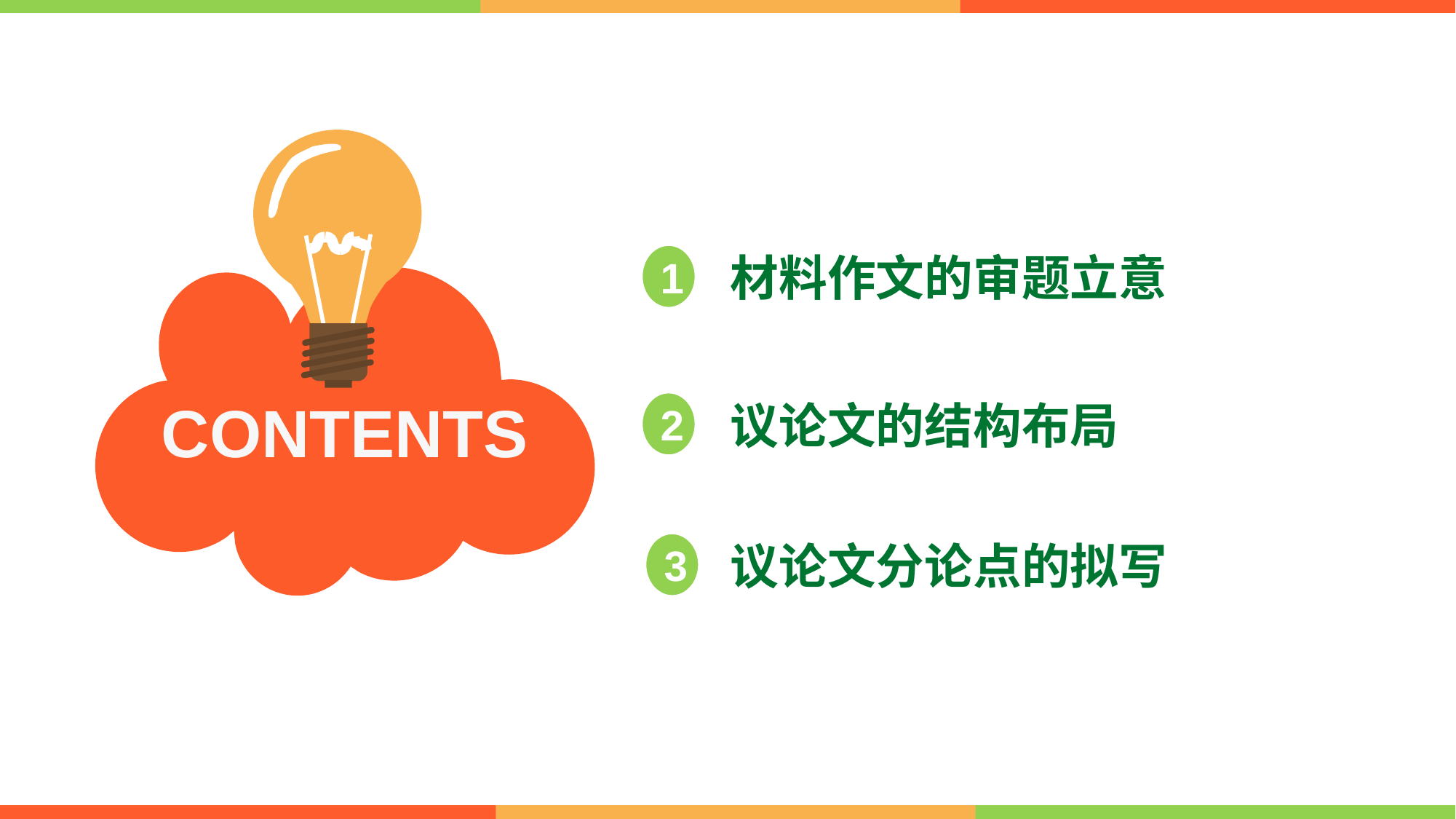

1
材料作文的审题立意
CONTENTS

2
议论文的结构布局
3
议论文分论点的拟写